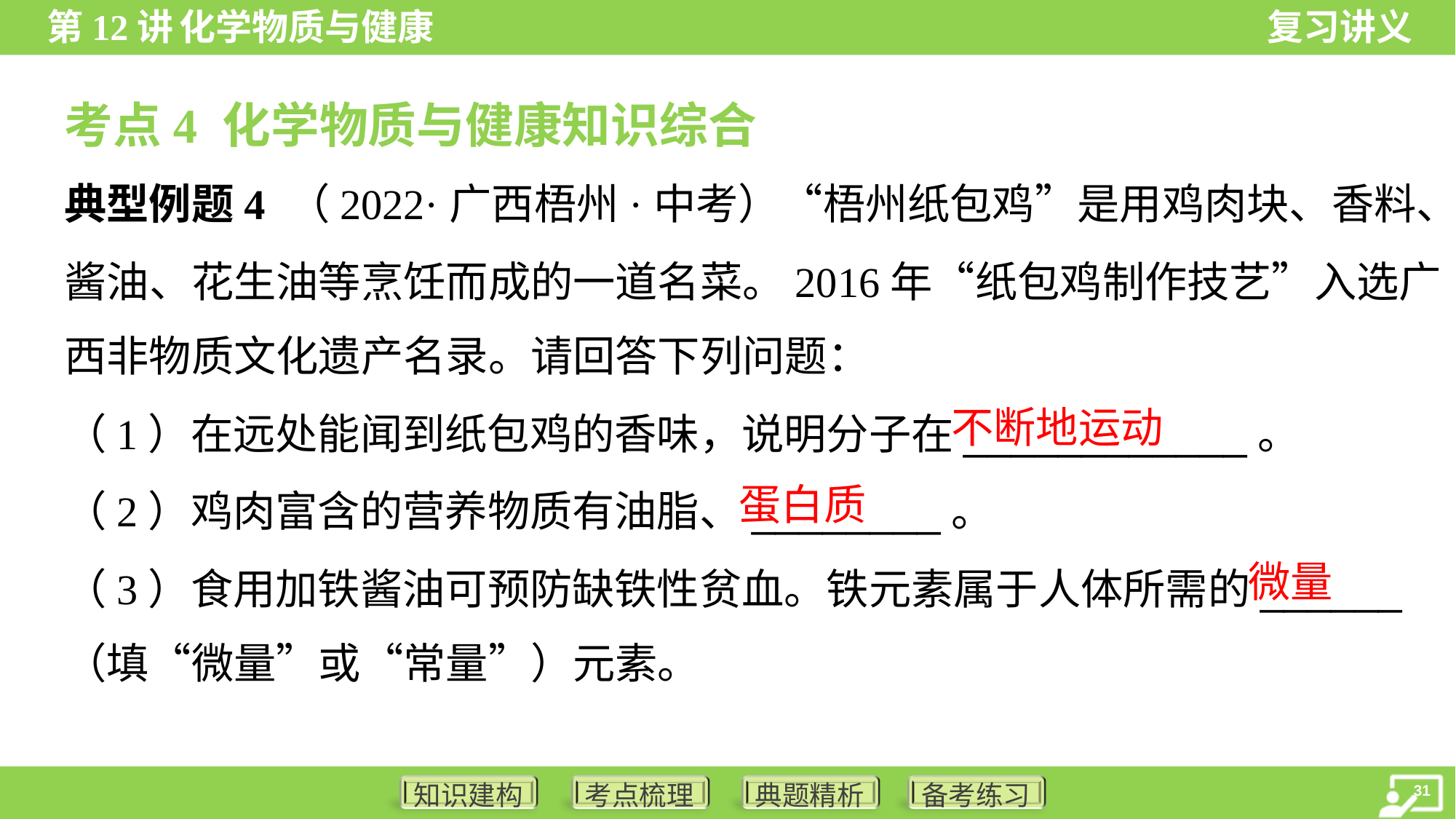

考点4 化学物质与健康知识综合
典型例题4 （2022·广西梧州·中考）“梧州纸包鸡”是用鸡肉块、香料、
酱油、花生油等烹饪而成的一道名菜。2016年“纸包鸡制作技艺”入选广
西非物质文化遗产名录。请回答下列问题：
不断地运动
（1）在远处能闻到纸包鸡的香味，说明分子在____________。
（2）鸡肉富含的营养物质有油脂、________。
（3）食用加铁酱油可预防缺铁性贫血。铁元素属于人体所需的______
（填“微量”或“常量”）元素。
蛋白质
微量